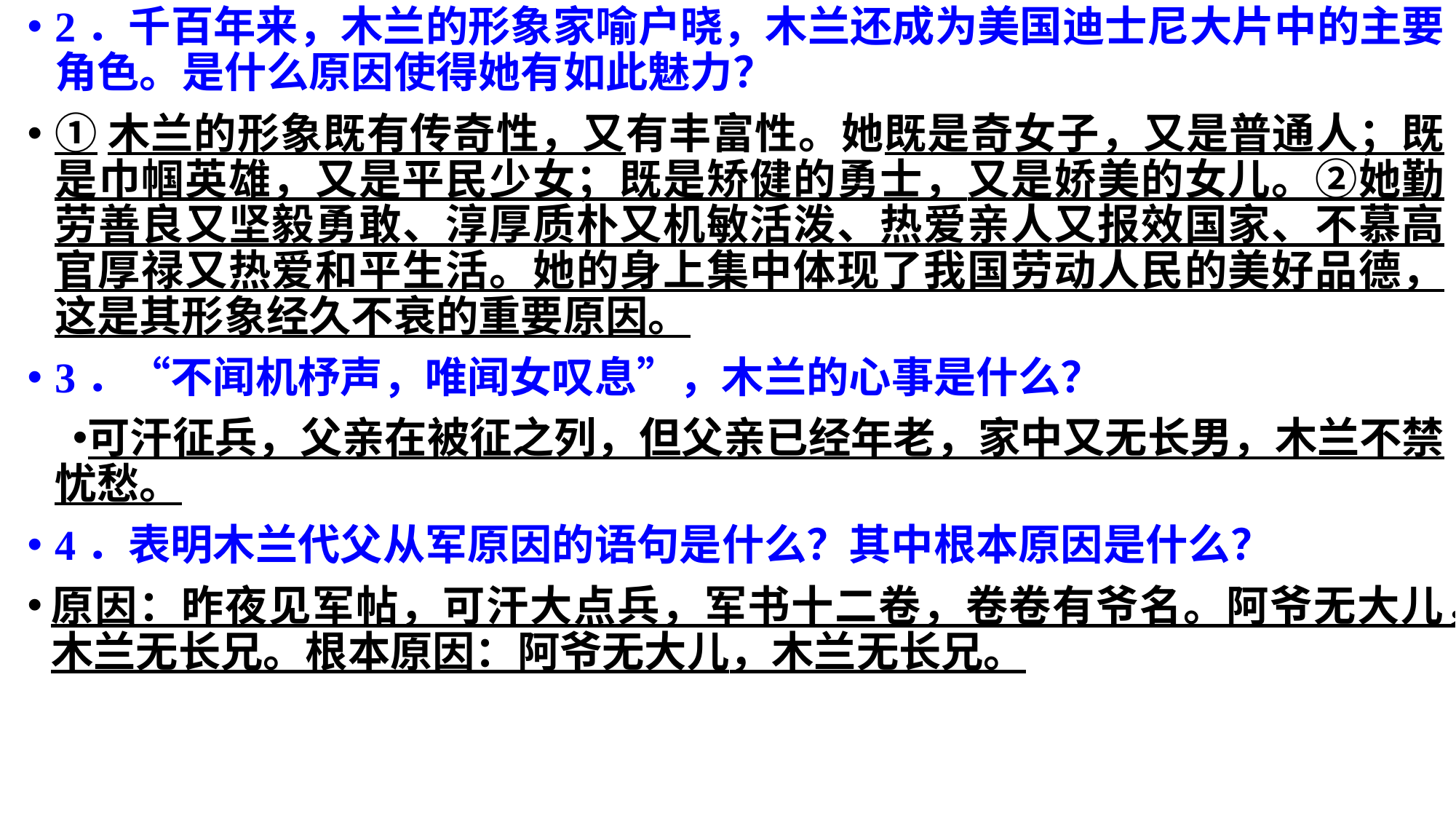

2．千百年来，木兰的形象家喻户晓，木兰还成为美国迪士尼大片中的主要角色。是什么原因使得她有如此魅力？
①木兰的形象既有传奇性，又有丰富性。她既是奇女子，又是普通人；既是巾帼英雄，又是平民少女；既是矫健的勇士，又是娇美的女儿。②她勤劳善良又坚毅勇敢、淳厚质朴又机敏活泼、热爱亲人又报效国家、不慕高官厚禄又热爱和平生活。她的身上集中体现了我国劳动人民的美好品德，这是其形象经久不衰的重要原因。
3．“不闻机杼声，唯闻女叹息”，木兰的心事是什么？
可汗征兵，父亲在被征之列，但父亲已经年老，家中又无长男，木兰不禁忧愁。
4．表明木兰代父从军原因的语句是什么？其中根本原因是什么？
原因：昨夜见军帖，可汗大点兵，军书十二卷，卷卷有爷名。阿爷无大儿，木兰无长兄。根本原因：阿爷无大儿，木兰无长兄。